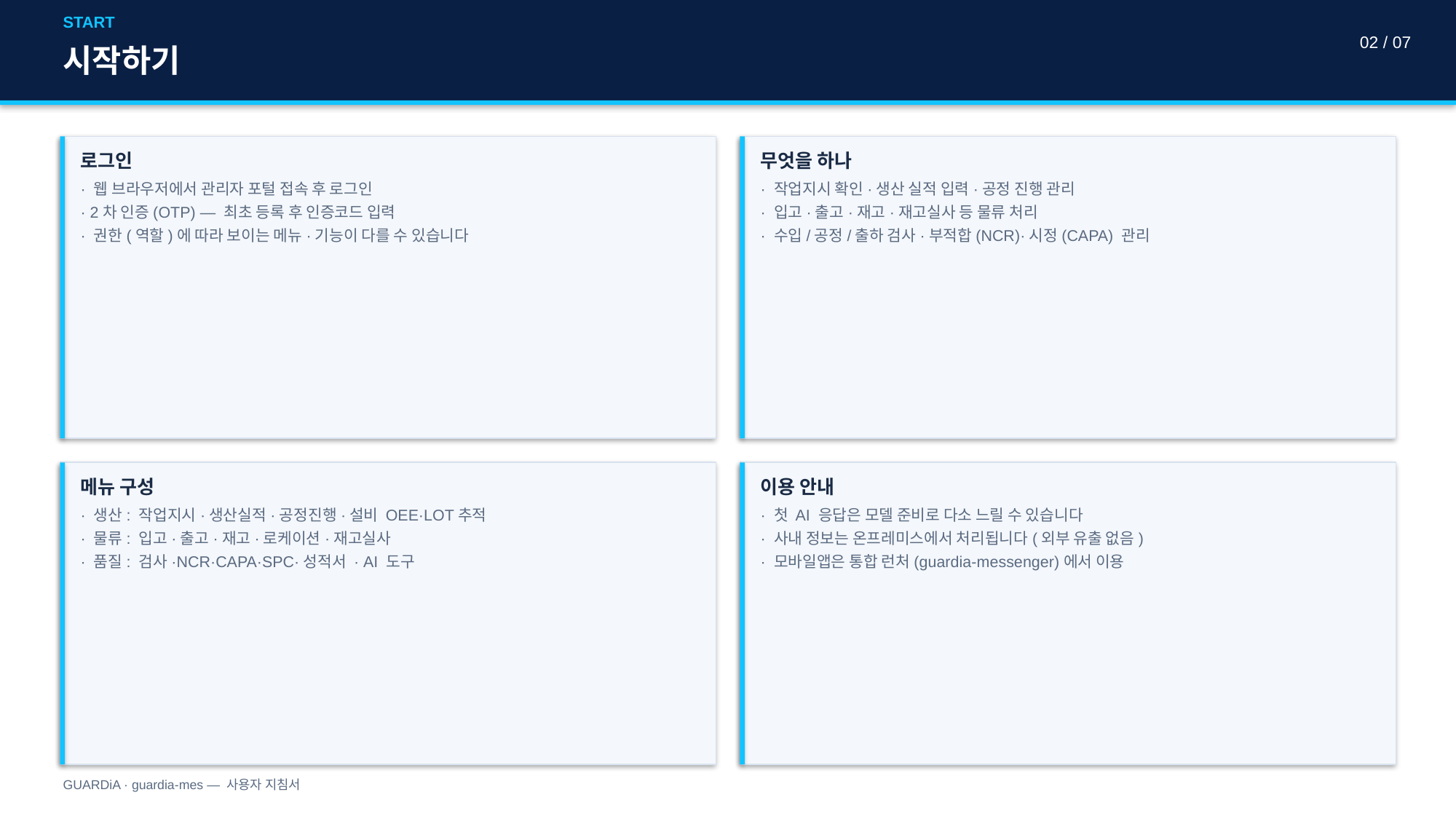

START
02 / 07
시작하기

로그인
· 웹 브라우저에서 관리자 포털 접속 후 로그인
· 2차 인증(OTP) — 최초 등록 후 인증코드 입력
· 권한(역할)에 따라 보이는 메뉴·기능이 다를 수 있습니다
무엇을 하나
· 작업지시 확인·생산 실적 입력·공정 진행 관리
· 입고·출고·재고·재고실사 등 물류 처리
· 수입/공정/출하 검사·부적합(NCR)·시정(CAPA) 관리

메뉴 구성
· 생산: 작업지시·생산실적·공정진행·설비 OEE·LOT추적
· 물류: 입고·출고·재고·로케이션·재고실사
· 품질: 검사·NCR·CAPA·SPC·성적서 · AI 도구
이용 안내
· 첫 AI 응답은 모델 준비로 다소 느릴 수 있습니다
· 사내 정보는 온프레미스에서 처리됩니다(외부 유출 없음)
· 모바일앱은 통합 런처(guardia-messenger)에서 이용
GUARDiA · guardia-mes — 사용자 지침서